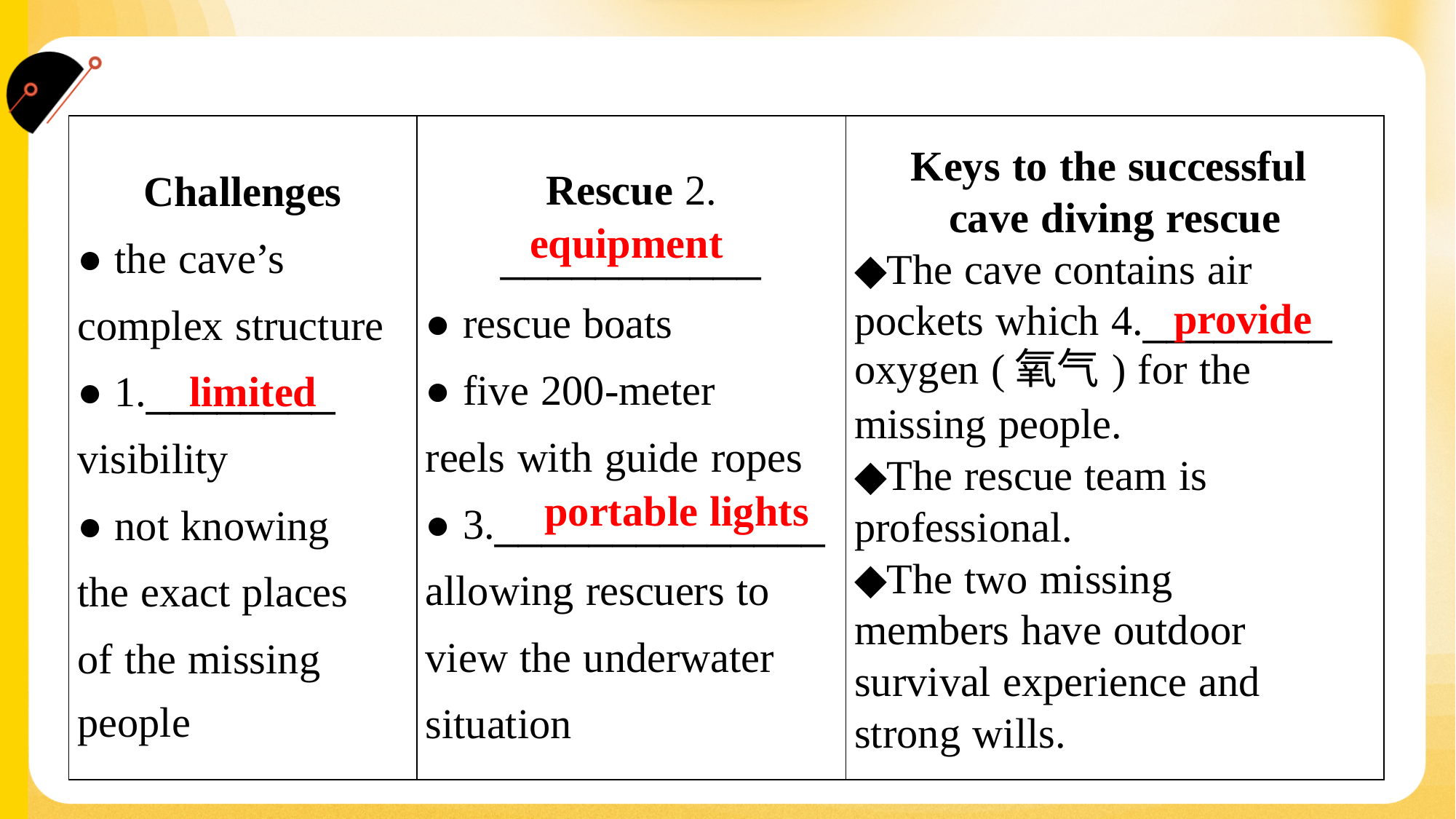

| Challenges ● the cave’s complex structure ● 1.\_\_\_\_\_\_\_\_ visibility ● not knowing the exact places of the missing people | Rescue 2. \_\_\_\_\_\_\_\_\_\_\_ ● rescue boats ● five 200-meter reels with guide ropes ● 3.\_\_\_\_\_\_\_\_\_\_\_\_\_\_ allowing rescuers to view the underwater situation | Keys to the successful cave diving rescue ◆The cave contains air pockets which 4.\_\_\_\_\_\_\_\_ oxygen (氧气) for the missing people. ◆The rescue team is professional. ◆The two missing members have outdoor survival experience and strong wills. |
| --- | --- | --- |
equipment
provide
limited
portable lights